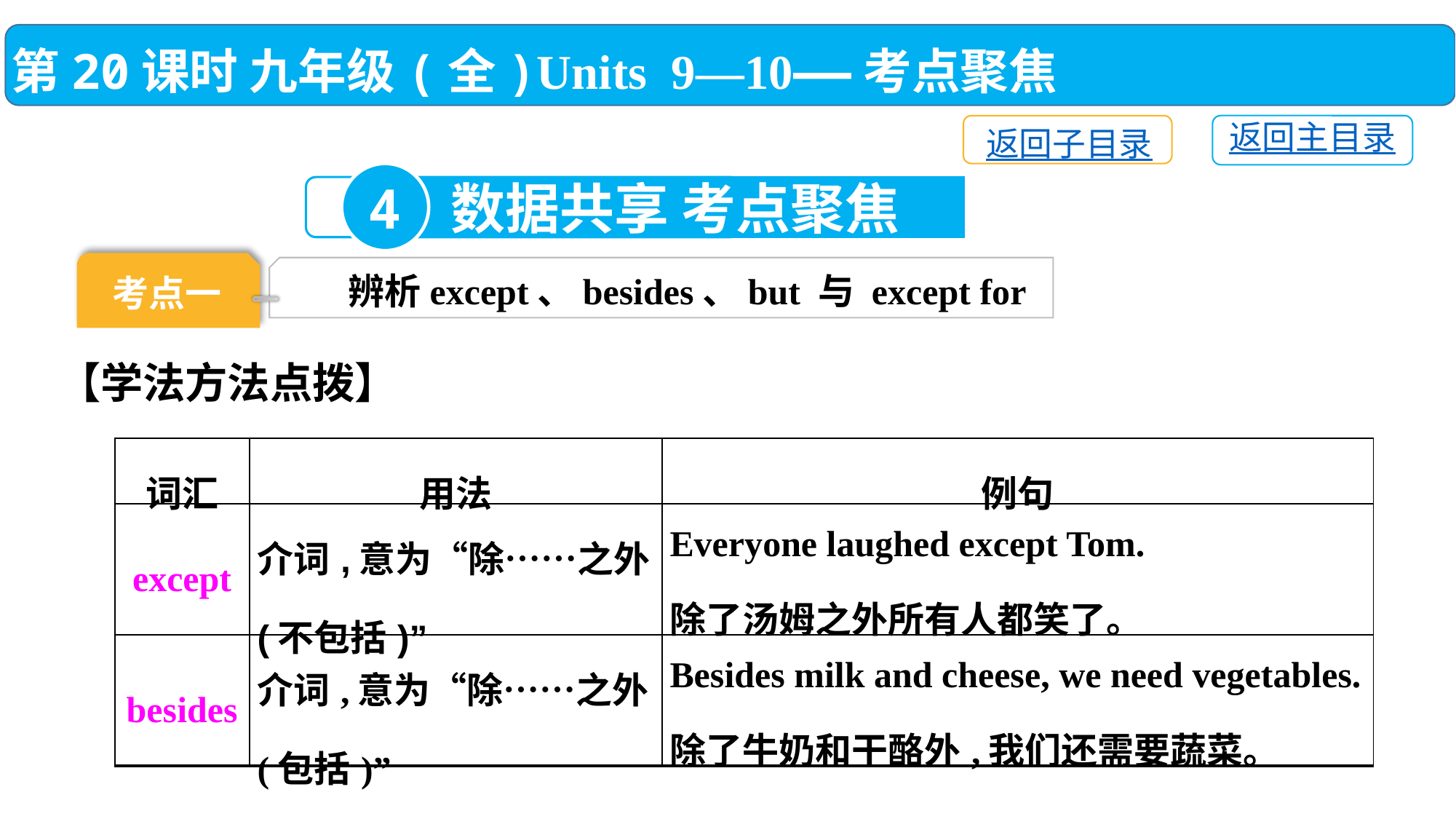

第20课时 九年级(全)Units  9—10——考点聚焦
返回主目录

返回子目录
4

数据共享 考点聚焦
考点一
辨析except、besides、but 与 except for

【学法方法点拨】

| 词汇 | 用法 | 例句 |
| --- | --- | --- |
| except | 介词,意为“除……之外(不包括)” | Everyone laughed except Tom. 除了汤姆之外所有人都笑了。 |
| besides | 介词,意为“除……之外(包括)” | Besides milk and cheese, we need vegetables. 除了牛奶和干酪外,我们还需要蔬菜。 |